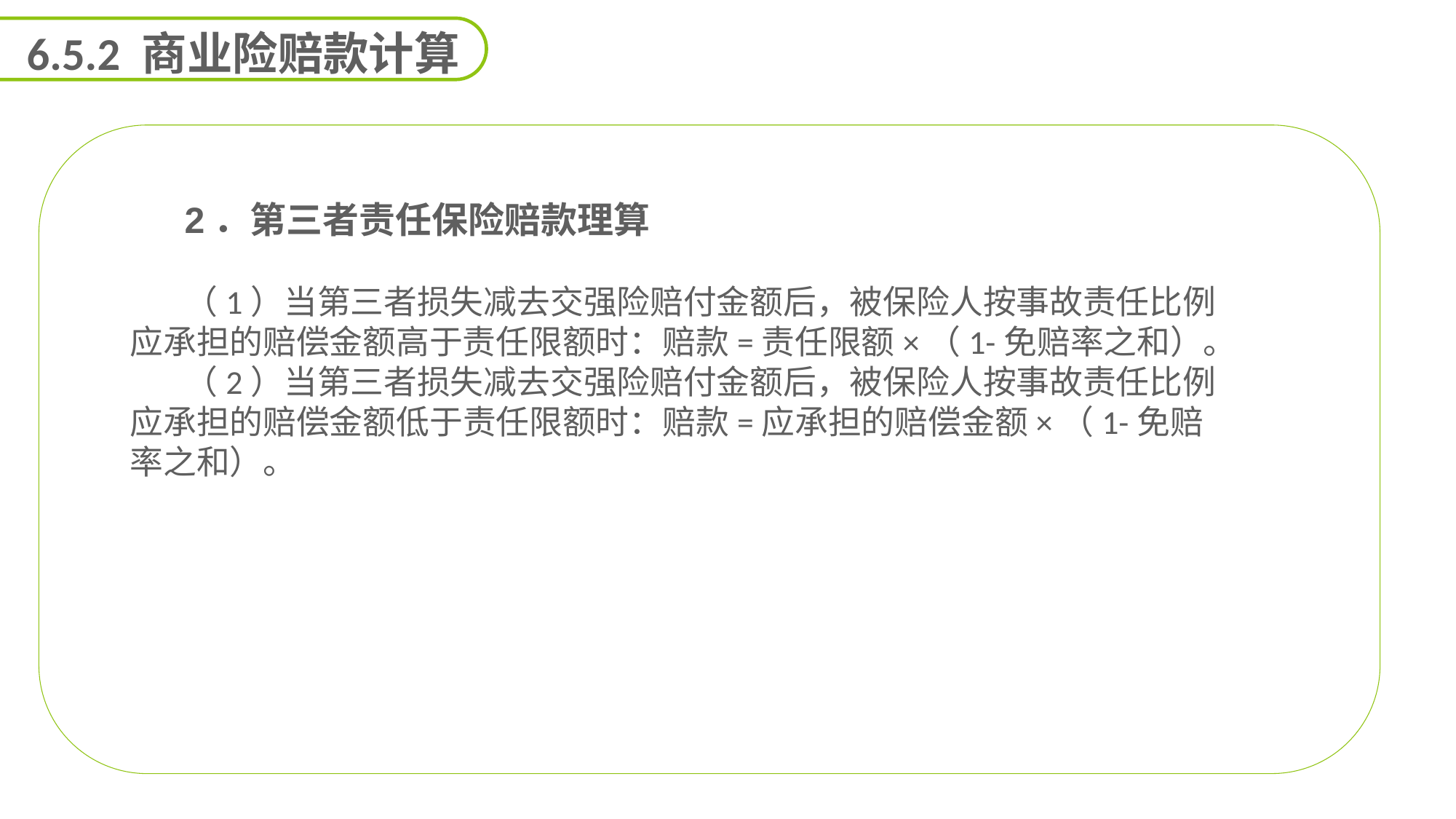

6.5.2 商业险赔款计算

2．第三者责任保险赔款理算

（1）当第三者损失减去交强险赔付金额后，被保险人按事故责任比例应承担的赔偿金额高于责任限额时：赔款=责任限额×（1-免赔率之和）。
（2）当第三者损失减去交强险赔付金额后，被保险人按事故责任比例应承担的赔偿金额低于责任限额时：赔款=应承担的赔偿金额×（1-免赔率之和）。

能力
目标
延迟符